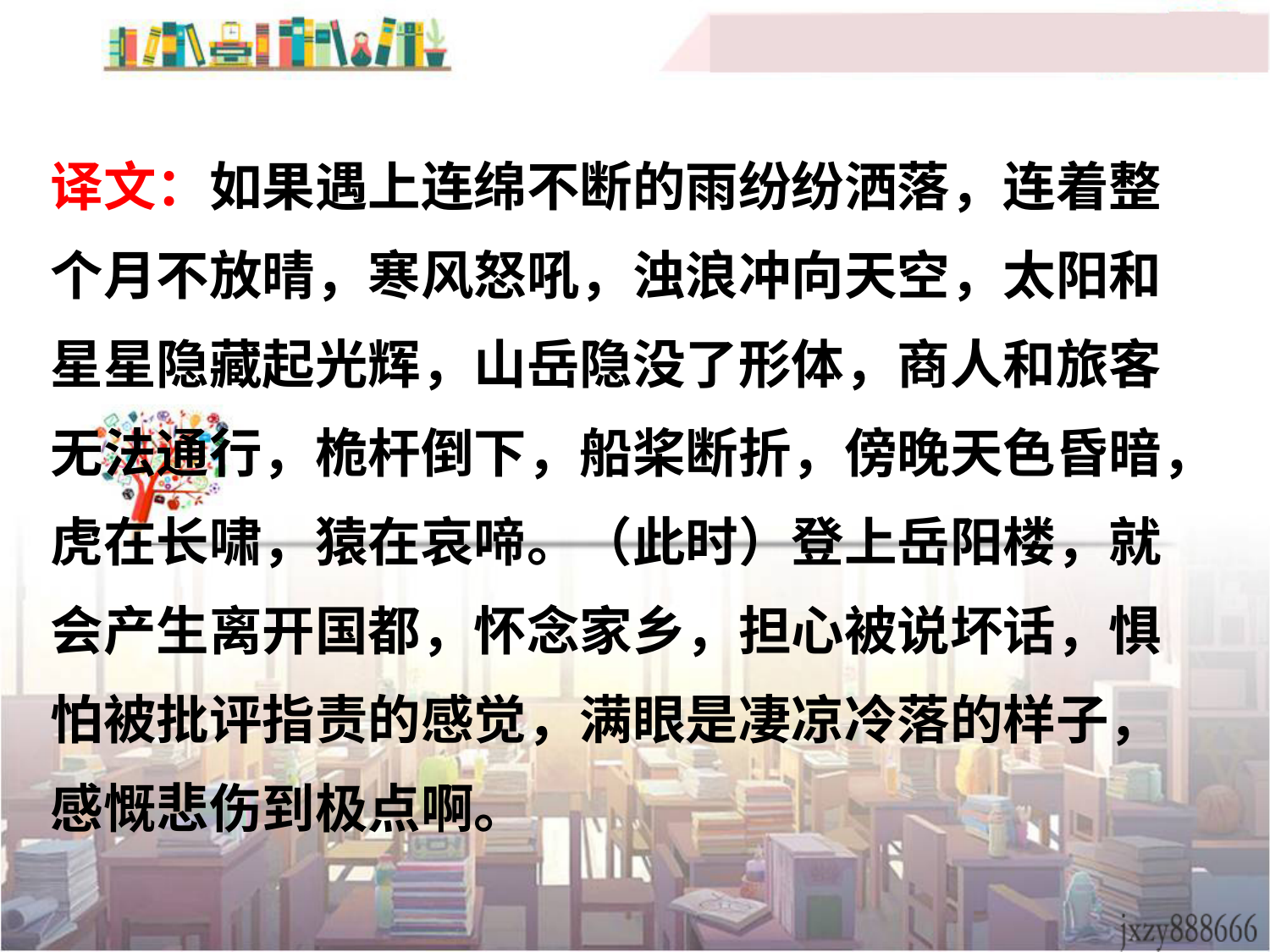

译文：如果遇上连绵不断的雨纷纷洒落，连着整个月不放晴，寒风怒吼，浊浪冲向天空，太阳和星星隐藏起光辉，山岳隐没了形体，商人和旅客无法通行，桅杆倒下，船桨断折，傍晚天色昏暗，虎在长啸，猿在哀啼。（此时）登上岳阳楼，就会产生离开国都，怀念家乡，担心被说坏话，惧怕被批评指责的感觉，满眼是凄凉冷落的样子，感慨悲伤到极点啊。